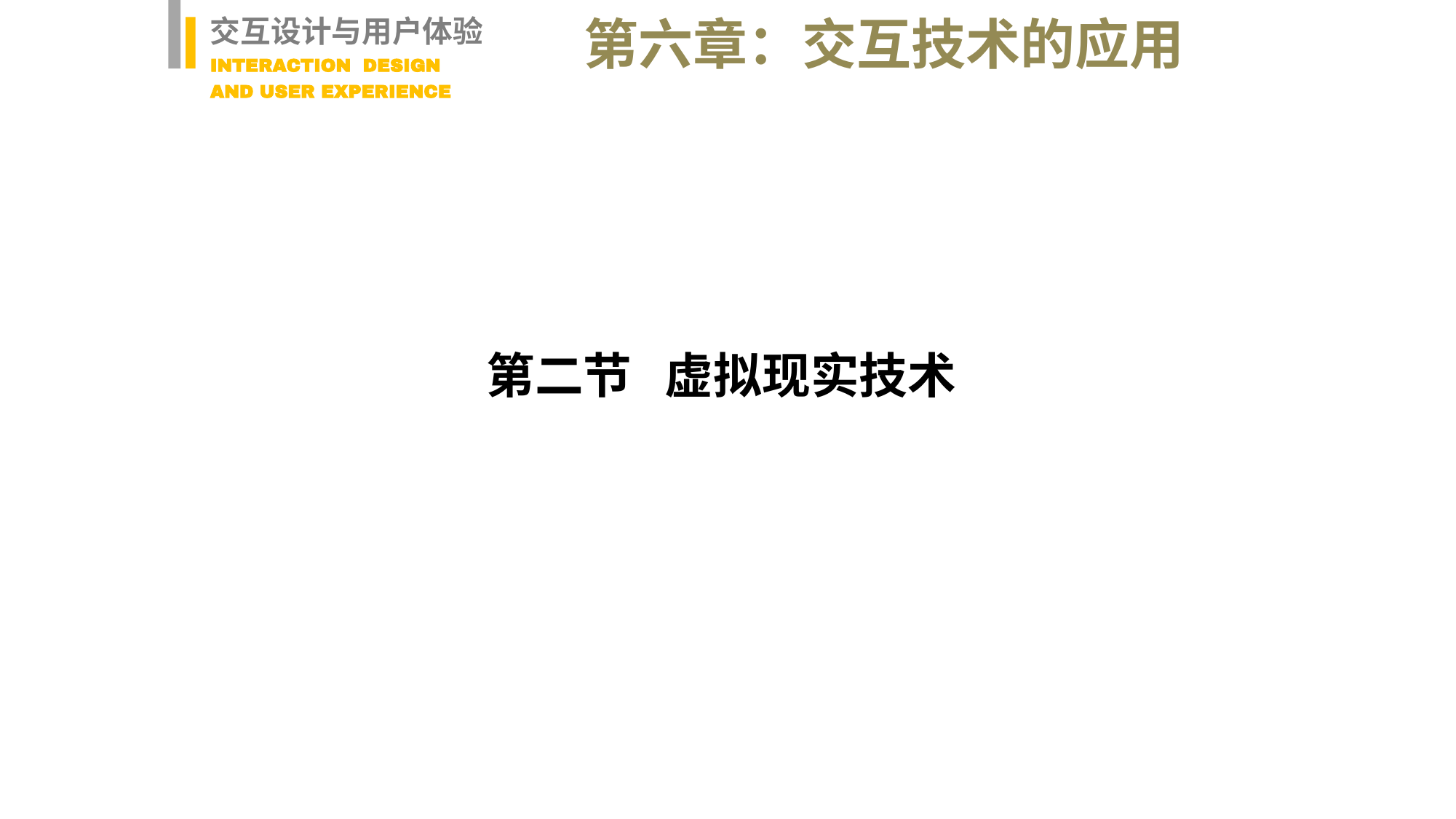

交互设计与用户体验
INTERACTION  DESIGN
AND USER EXPERIENCE
第六章：交互技术的应用

第二节   虚拟现实技术